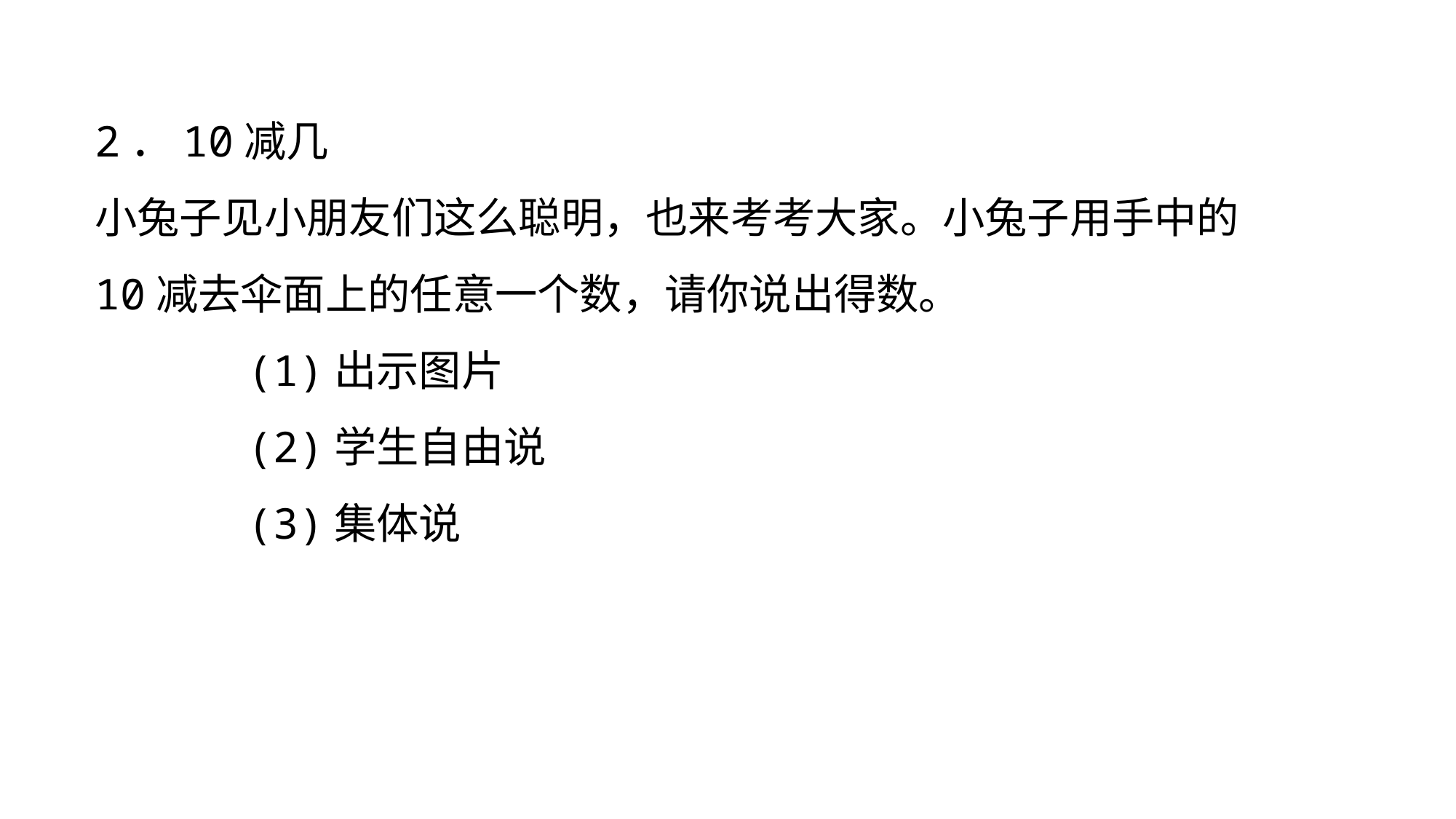

2．10减几
小兔子见小朋友们这么聪明，也来考考大家。小兔子用手中的10减去伞面上的任意一个数，请你说出得数。
      (1)出示图片
      (2)学生自由说
      (3)集体说